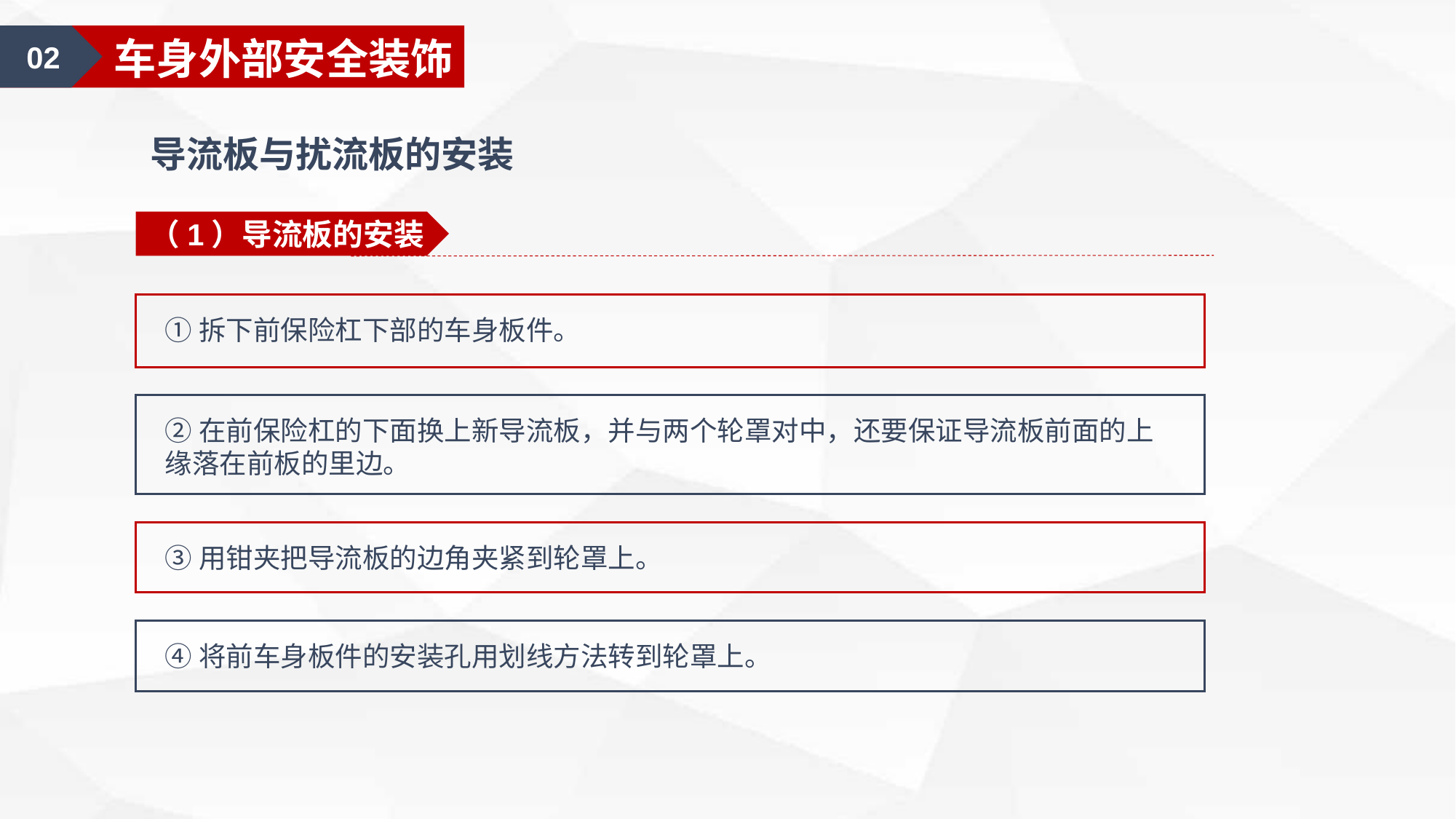

02
车身外部安全装饰
导流板与扰流板的安装
（1）导流板的安装

①拆下前保险杠下部的车身板件。

②在前保险杠的下面换上新导流板，并与两个轮罩对中，还要保证导流板前面的上缘落在前板的里边。

③用钳夹把导流板的边角夹紧到轮罩上。

④将前车身板件的安装孔用划线方法转到轮罩上。